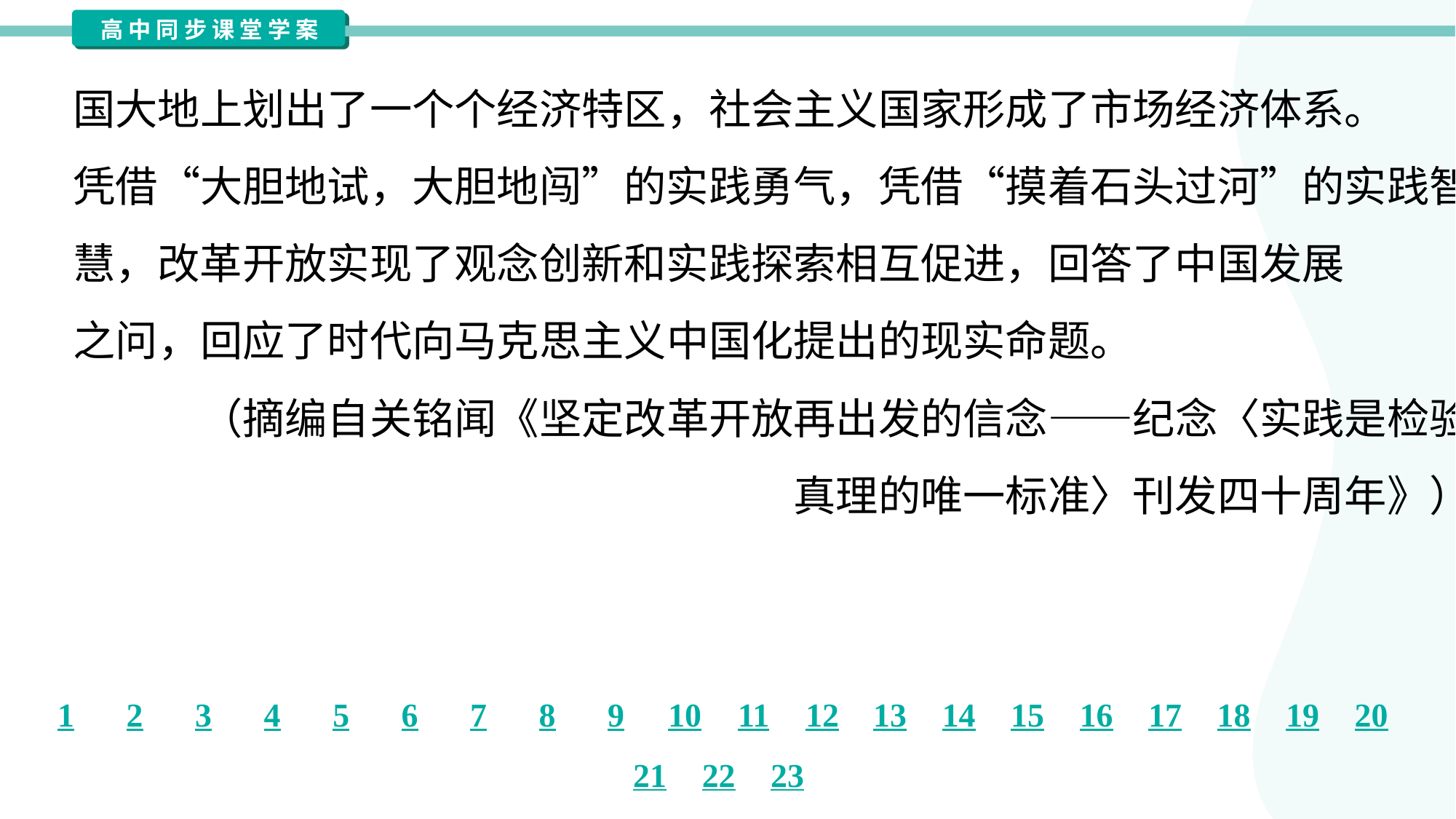

国大地上划出了一个个经济特区，社会主义国家形成了市场经济体系。
凭借“大胆地试，大胆地闯”的实践勇气，凭借“摸着石头过河”的实践智
慧，改革开放实现了观念创新和实践探索相互促进，回答了中国发展
之问，回应了时代向马克思主义中国化提出的现实命题。
（摘编自关铭闻《坚定改革开放再出发的信念——纪念〈实践是检验
真理的唯一标准〉刊发四十周年》）